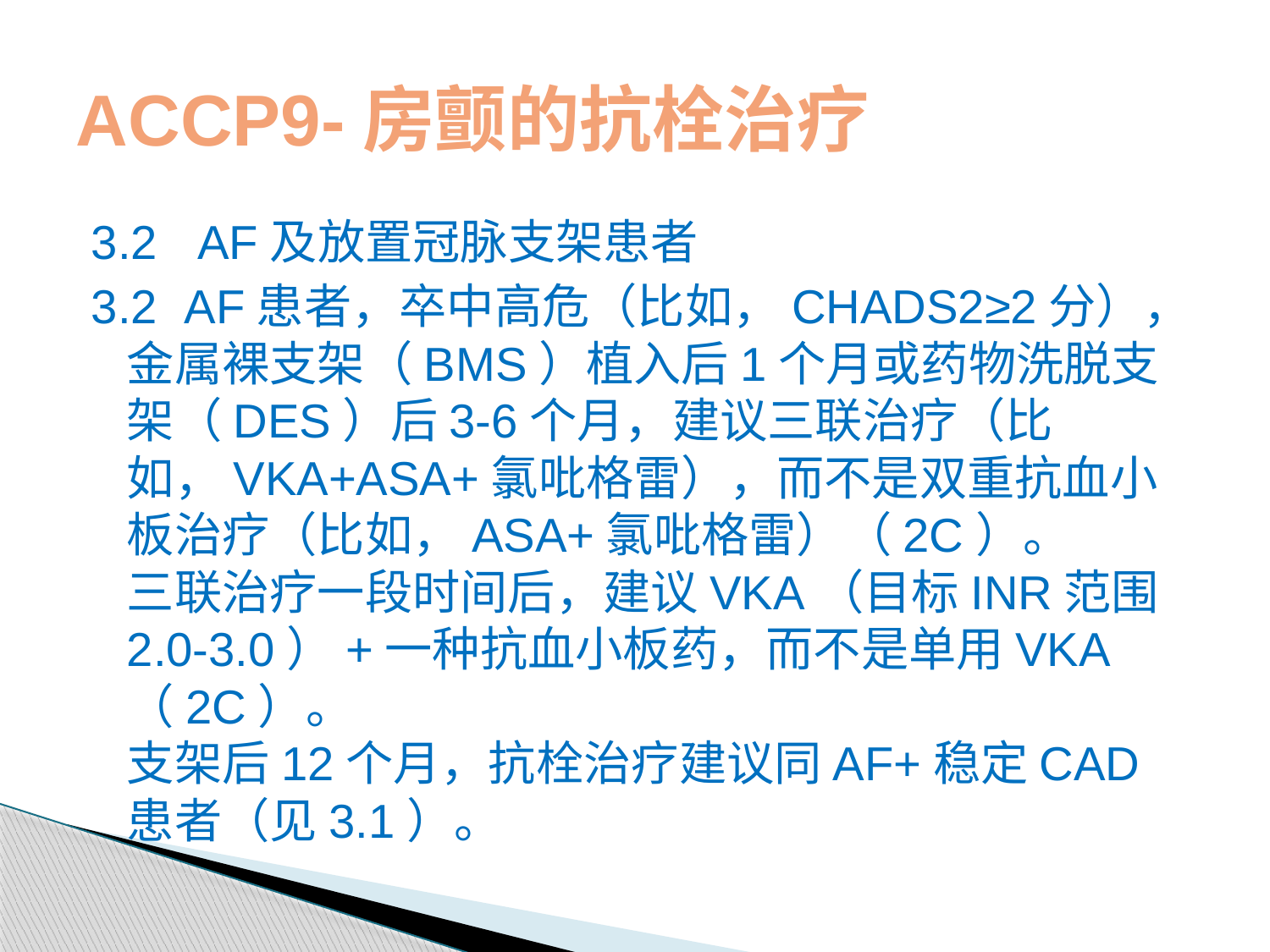

# ACCP9-房颤的抗栓治疗
3.2   AF及放置冠脉支架患者
3.2  AF患者，卒中高危（比如，CHADS2≥2分），金属裸支架（BMS）植入后1个月或药物洗脱支架（DES）后3-6个月，建议三联治疗（比如，VKA+ASA+氯吡格雷），而不是双重抗血小板治疗（比如，ASA+氯吡格雷）（2C）。
三联治疗一段时间后，建议VKA（目标INR范围 2.0-3.0）+一种抗血小板药，而不是单用VKA（2C）。
支架后12个月，抗栓治疗建议同AF+稳定CAD患者（见3.1）。